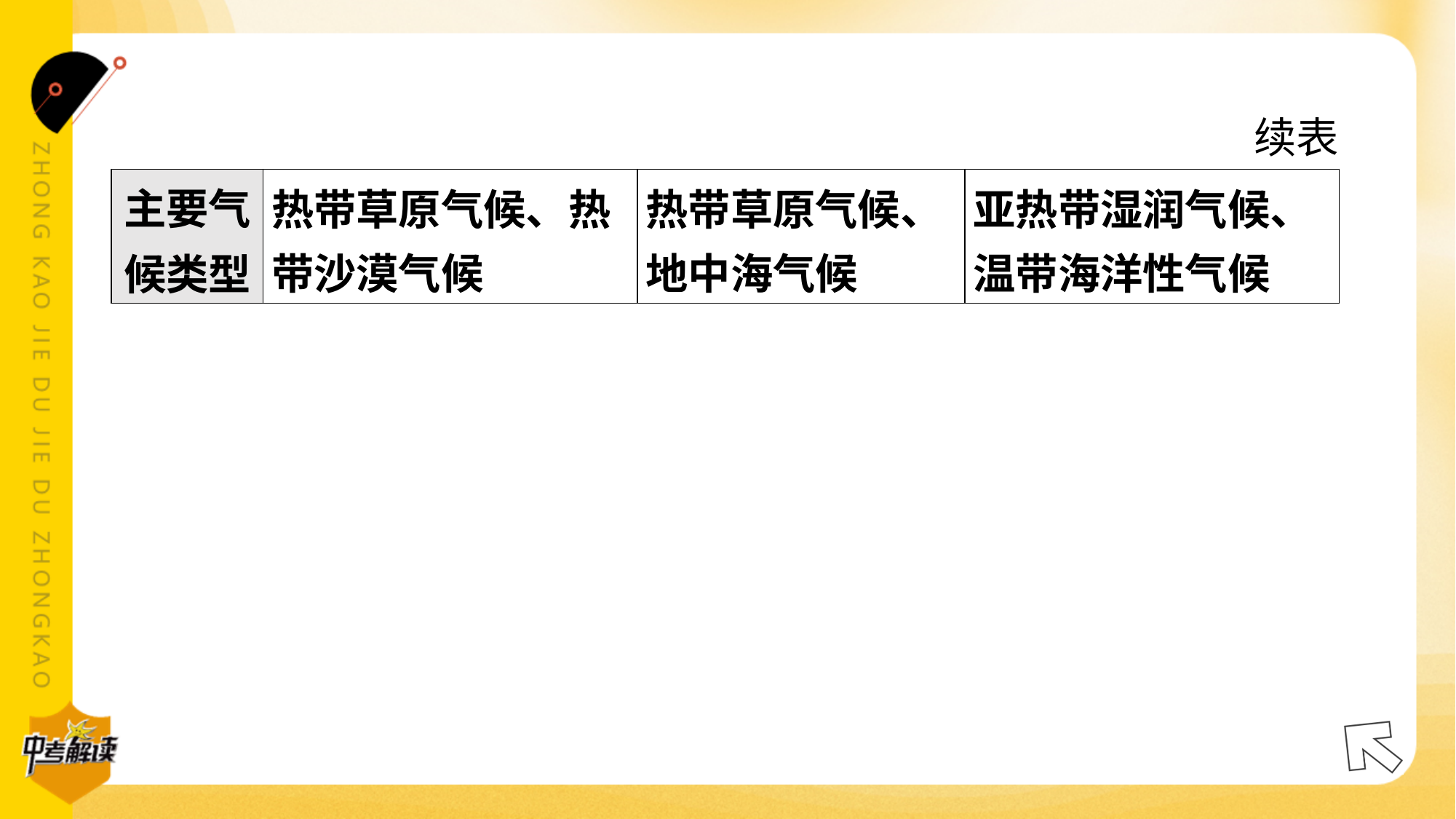

续表
| 主要气 候类型 | 热带草原气候、热 带沙漠气候 | 热带草原气候、 地中海气候 | 亚热带湿润气候、 温带海洋性气候 |
| --- | --- | --- | --- |